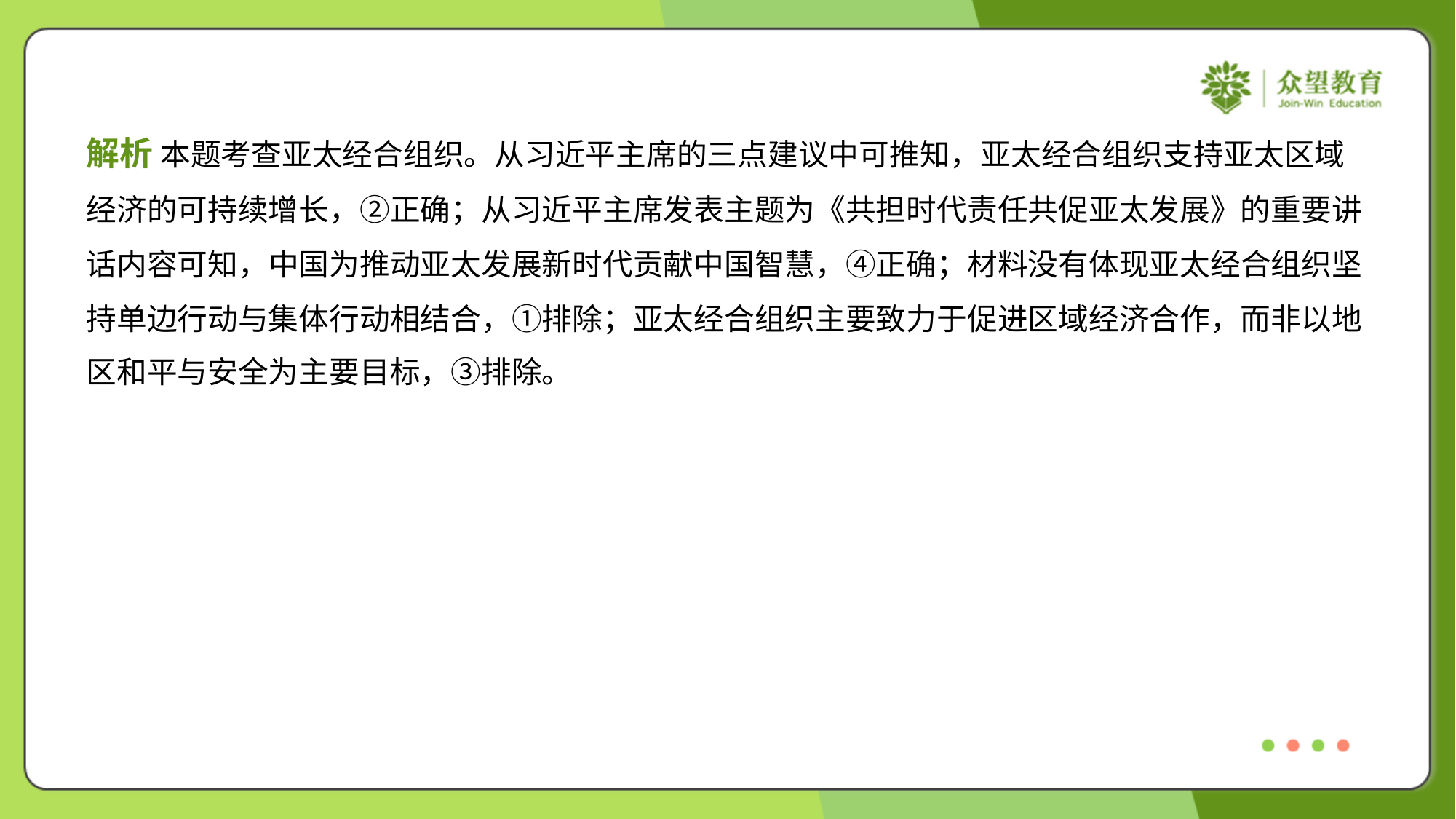

解析 本题考查亚太经合组织。从习近平主席的三点建议中可推知，亚太经合组织支持亚太区域
经济的可持续增长，②正确；从习近平主席发表主题为《共担时代责任共促亚太发展》的重要讲
话内容可知，中国为推动亚太发展新时代贡献中国智慧，④正确；材料没有体现亚太经合组织坚
持单边行动与集体行动相结合，①排除；亚太经合组织主要致力于促进区域经济合作，而非以地
区和平与安全为主要目标，③排除。